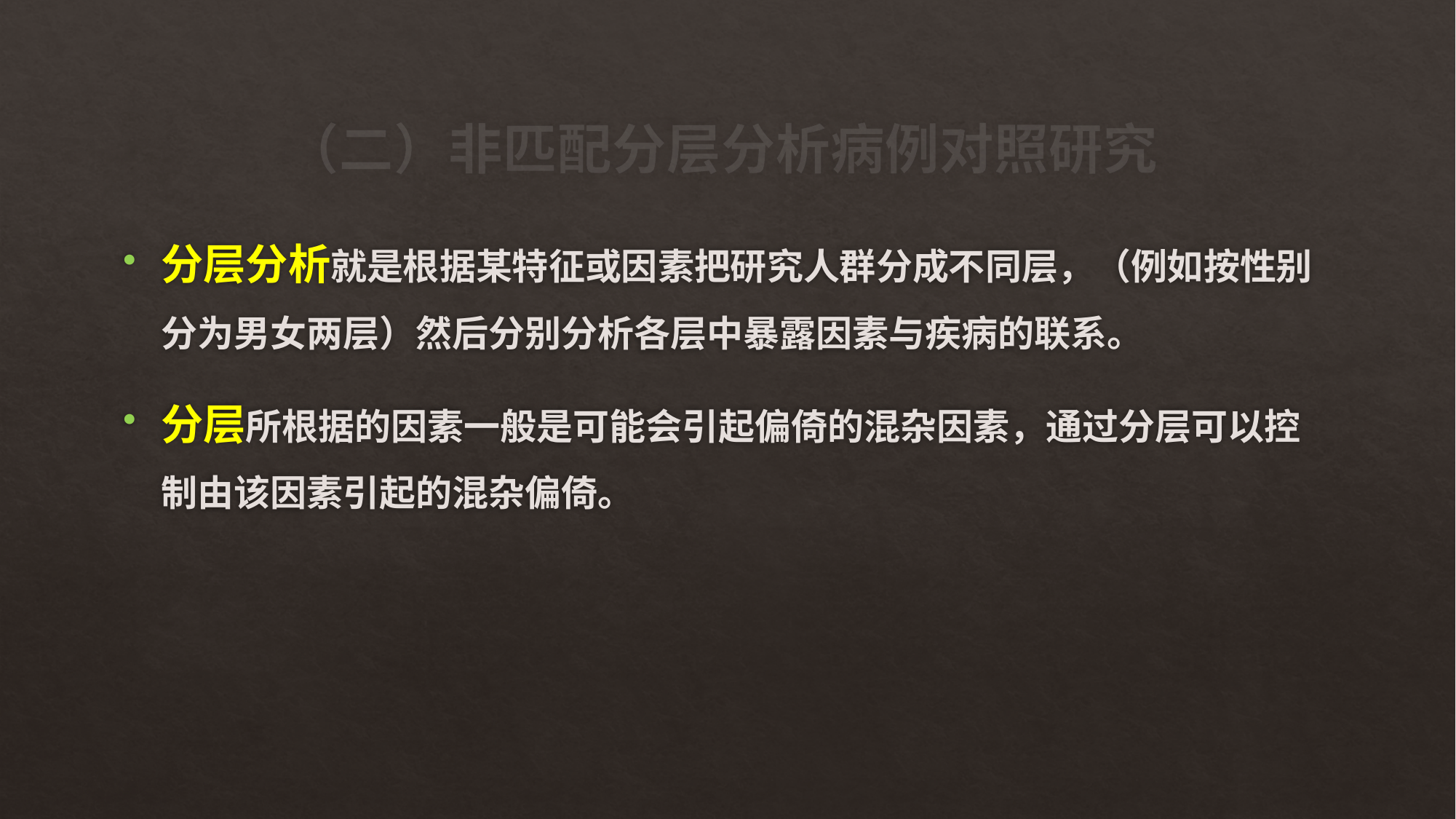

# （二）非匹配分层分析病例对照研究
分层分析就是根据某特征或因素把研究人群分成不同层，（例如按性别分为男女两层）然后分别分析各层中暴露因素与疾病的联系。
分层所根据的因素一般是可能会引起偏倚的混杂因素，通过分层可以控制由该因素引起的混杂偏倚。